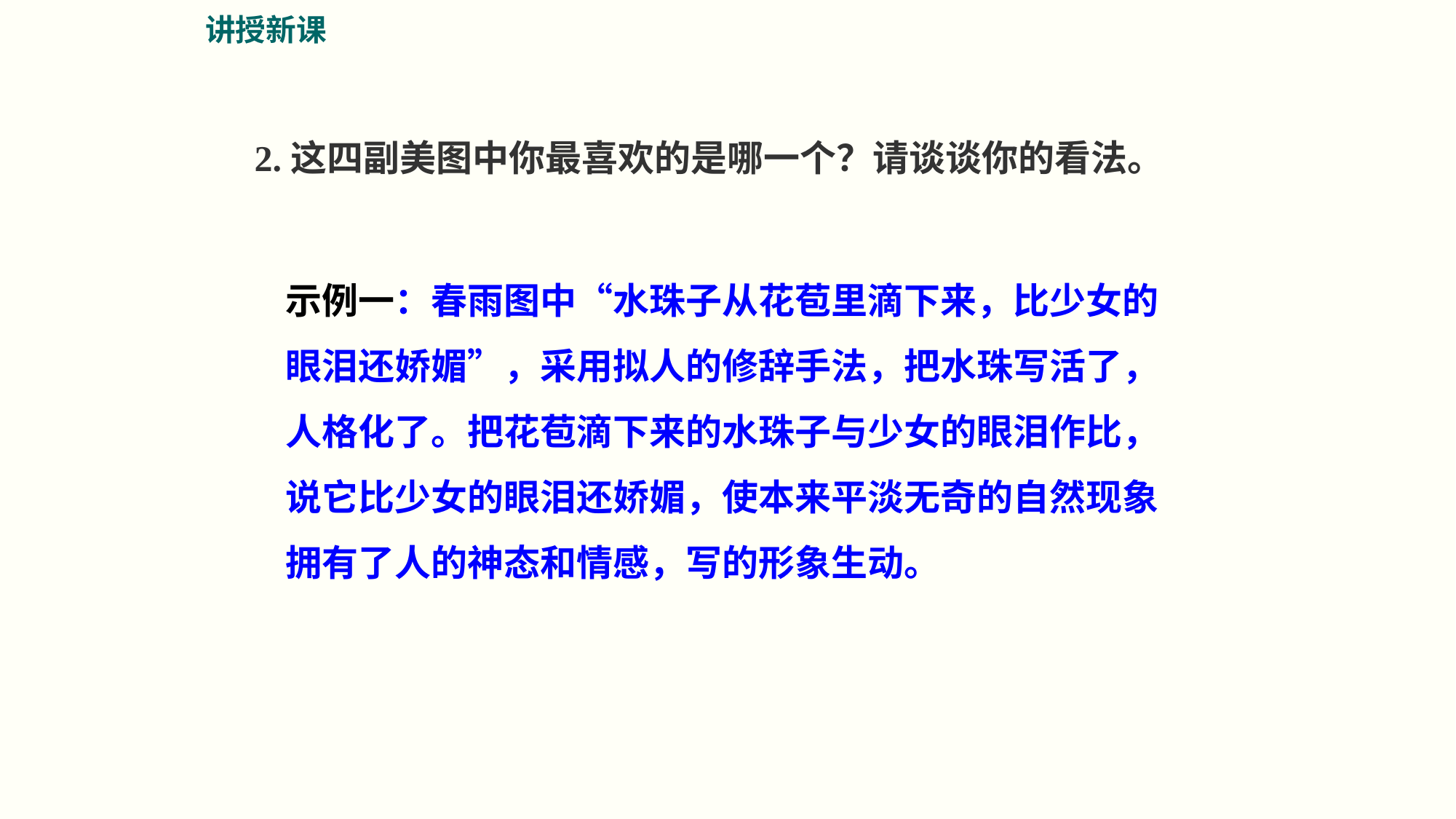

讲授新课
2.这四副美图中你最喜欢的是哪一个？请谈谈你的看法。
示例一：春雨图中“水珠子从花苞里滴下来，比少女的眼泪还娇媚”，采用拟人的修辞手法，把水珠写活了，人格化了。把花苞滴下来的水珠子与少女的眼泪作比，说它比少女的眼泪还娇媚，使本来平淡无奇的自然现象拥有了人的神态和情感，写的形象生动。